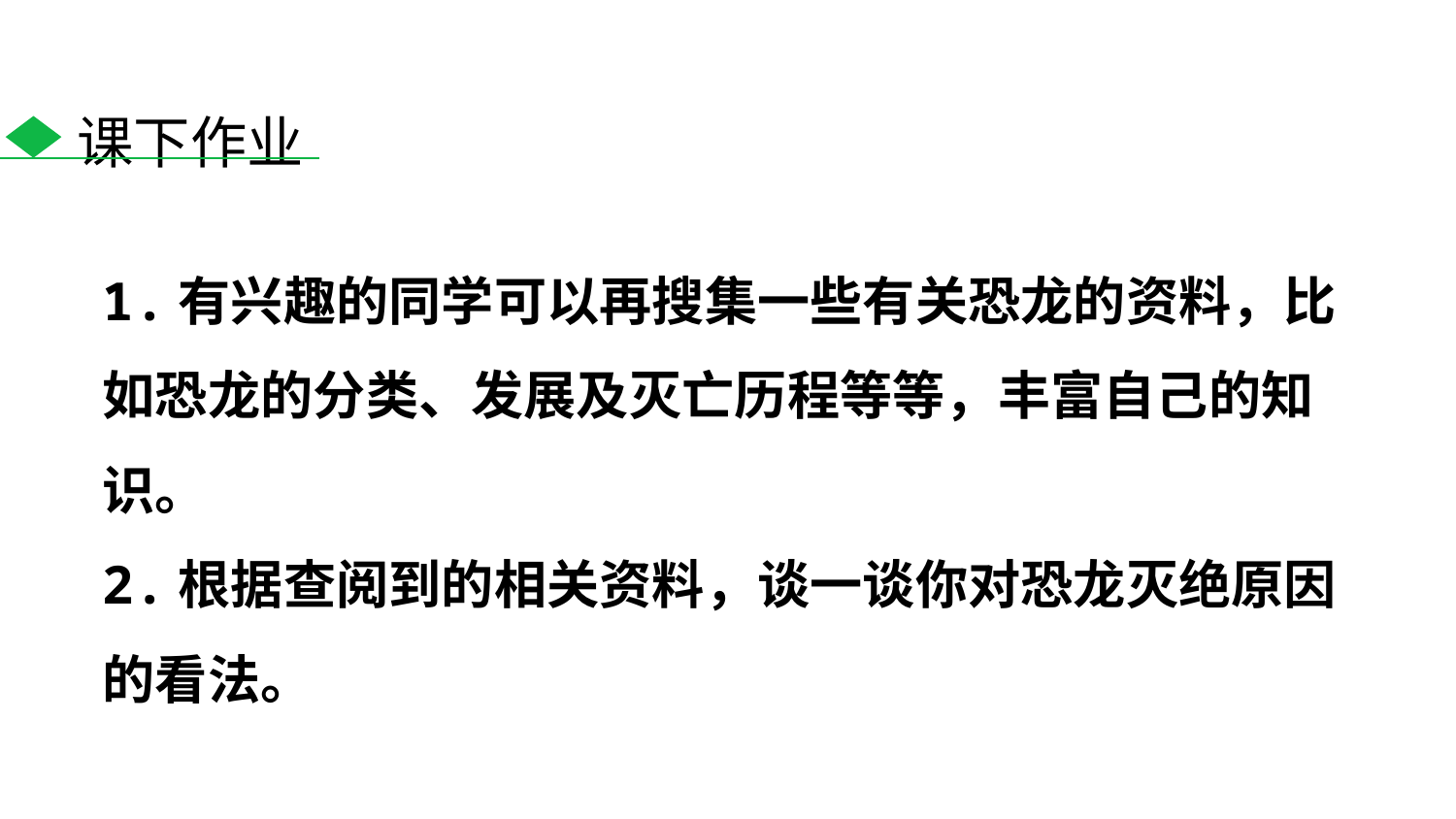

课下作业

1.有兴趣的同学可以再搜集一些有关恐龙的资料，比如恐龙的分类、发展及灭亡历程等等，丰富自己的知识。
2.根据查阅到的相关资料，谈一谈你对恐龙灭绝原因的看法。